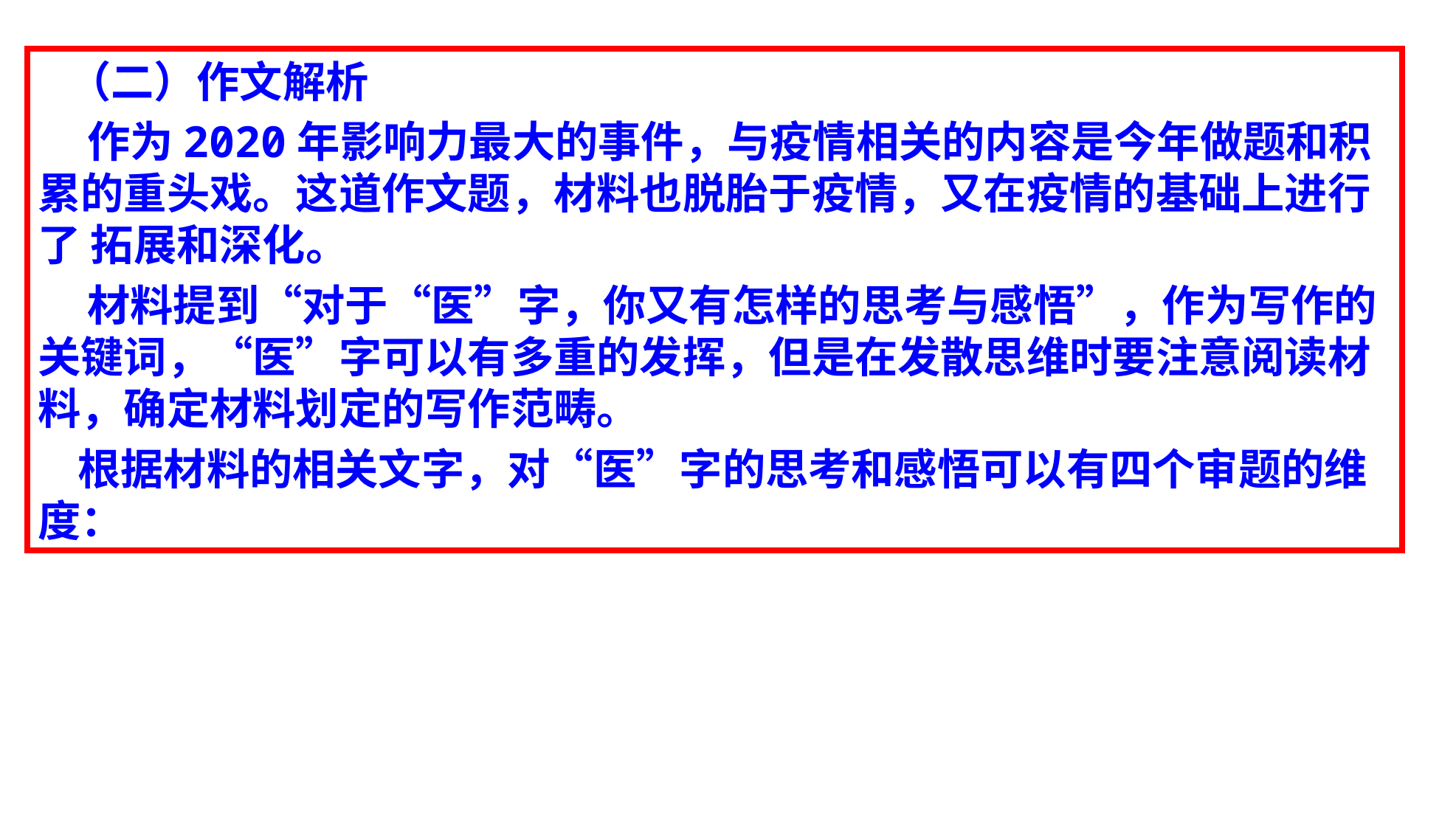

（二）作文解析
    作为2020年影响力最大的事件，与疫情相关的内容是今年做题和积累的重头戏。这道作文题，材料也脱胎于疫情，又在疫情的基础上进行了 拓展和深化。
    材料提到“对于“医”字，你又有怎样的思考与感悟”，作为写作的关键词，“医”字可以有多重的发挥，但是在发散思维时要注意阅读材料，确定材料划定的写作范畴。
   根据材料的相关文字，对“医”字的思考和感悟可以有四个审题的维度：